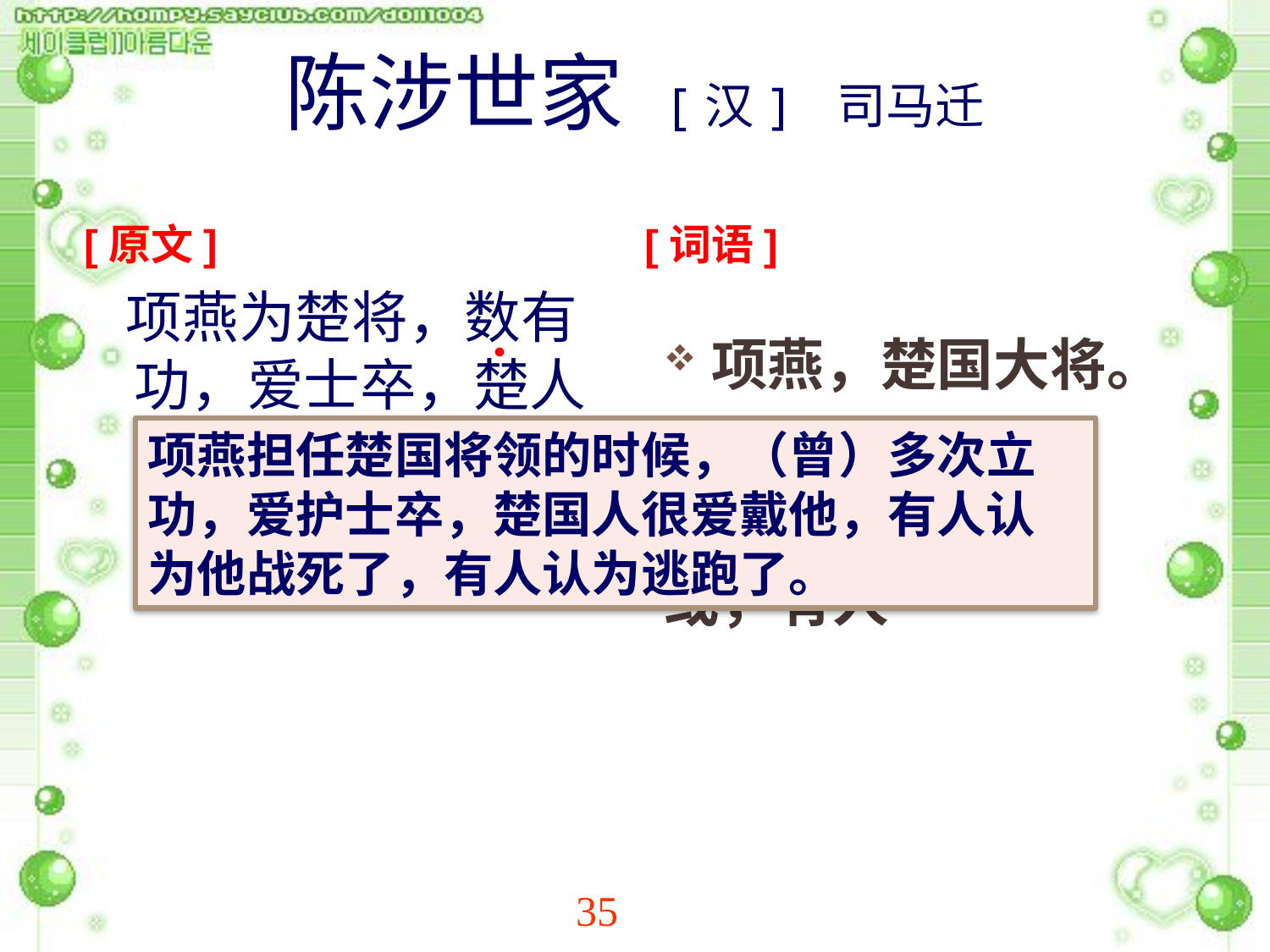

# 陈涉世家 [汉] 司马迁

[原文]
[词语]

项燕，楚国大将。
数，屡次
怜，爱戴。
或，有人

  项燕为楚将，数有功，爱士卒，楚人怜之。或以为死，或以为亡。
●

项燕担任楚国将领的时候，（曾）多次立功，爱护士卒，楚国人很爱戴他，有人认为他战死了，有人认为逃跑了。
●

35